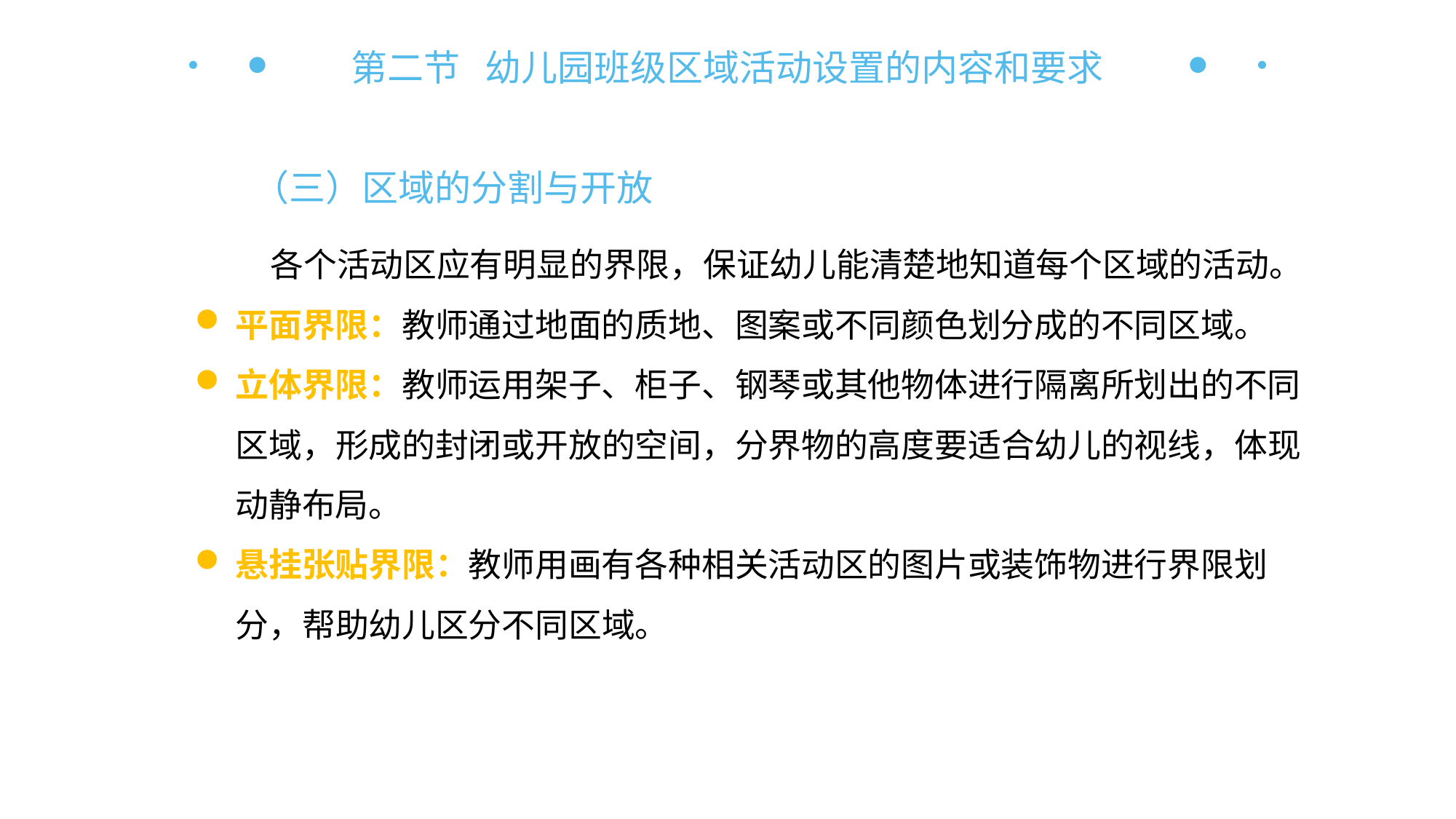

第二节   幼儿园班级区域活动设置的内容和要求

（三）区域的分割与开放
各个活动区应有明显的界限，保证幼儿能清楚地知道每个区域的活动。
平面界限：教师通过地面的质地、图案或不同颜色划分成的不同区域。
立体界限：教师运用架子、柜子、钢琴或其他物体进行隔离所划出的不同区域，形成的封闭或开放的空间，分界物的高度要适合幼儿的视线，体现动静布局。
悬挂张贴界限：教师用画有各种相关活动区的图片或装饰物进行界限划分，帮助幼儿区分不同区域。